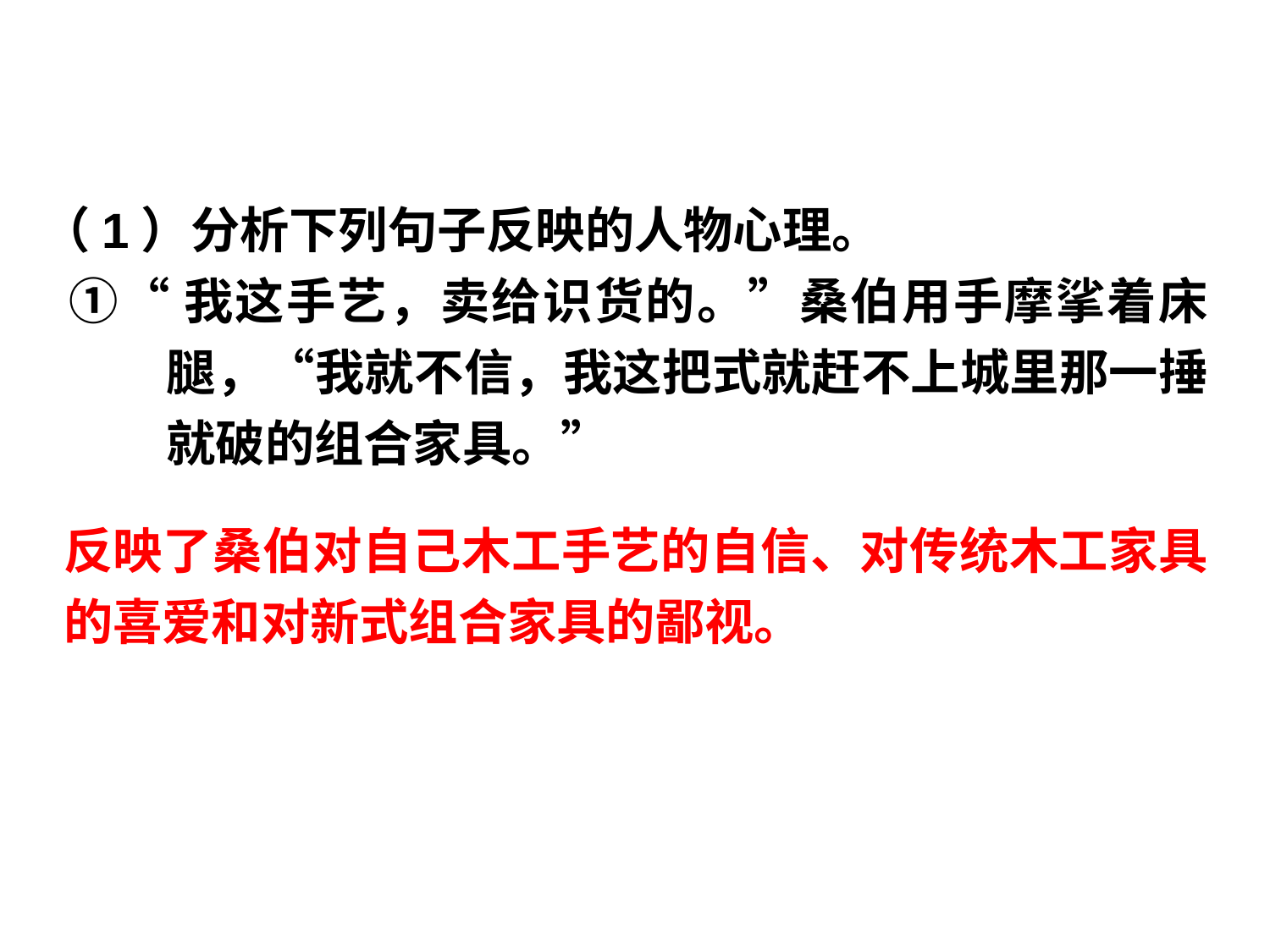

（1）分析下列句子反映的人物心理。
  ①“我这手艺，卖给识货的。”桑伯用手摩挲着床腿，“我就不信，我这把式就赶不上城里那一捶就破的组合家具。”
反映了桑伯对自己木工手艺的自信、对传统木工家具的喜爱和对新式组合家具的鄙视。